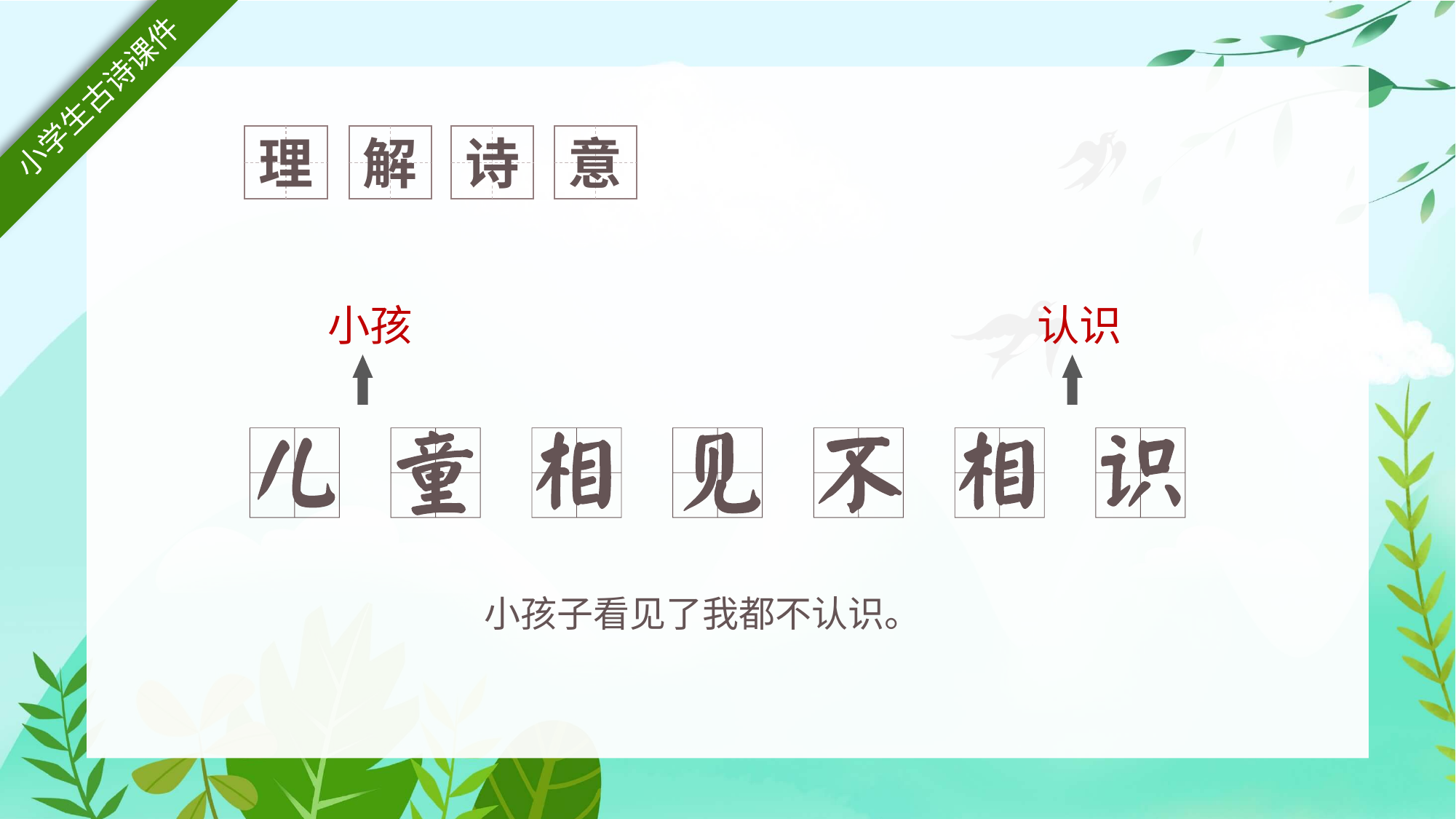

理

解

诗

意

小孩
认识

小孩子看见了我都不认识。